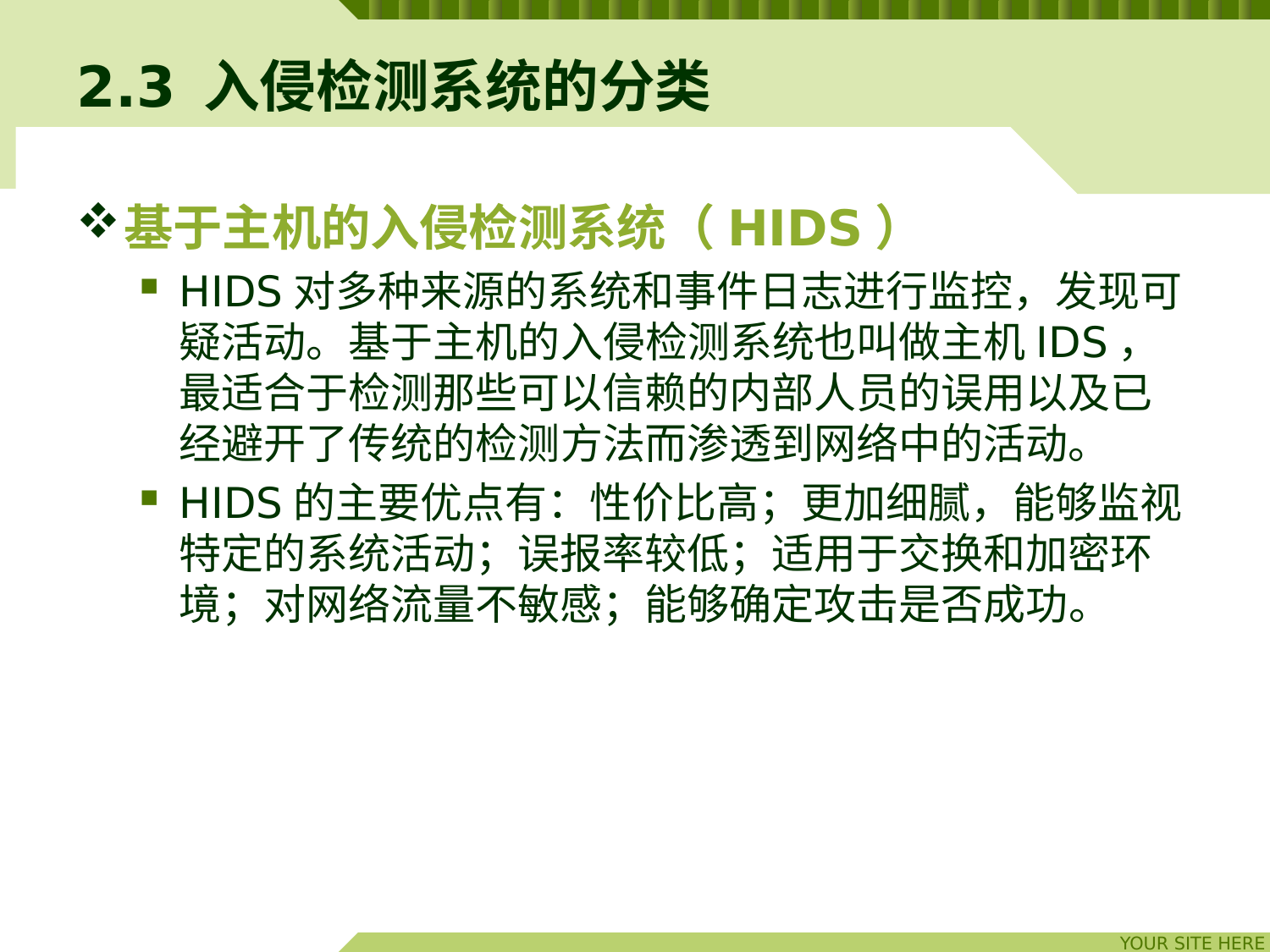

# 2.3	入侵检测系统的分类
基于主机的入侵检测系统（HIDS）
HIDS对多种来源的系统和事件日志进行监控，发现可疑活动。基于主机的入侵检测系统也叫做主机IDS，最适合于检测那些可以信赖的内部人员的误用以及已经避开了传统的检测方法而渗透到网络中的活动。
HIDS的主要优点有：性价比高；更加细腻，能够监视特定的系统活动；误报率较低；适用于交换和加密环境；对网络流量不敏感；能够确定攻击是否成功。